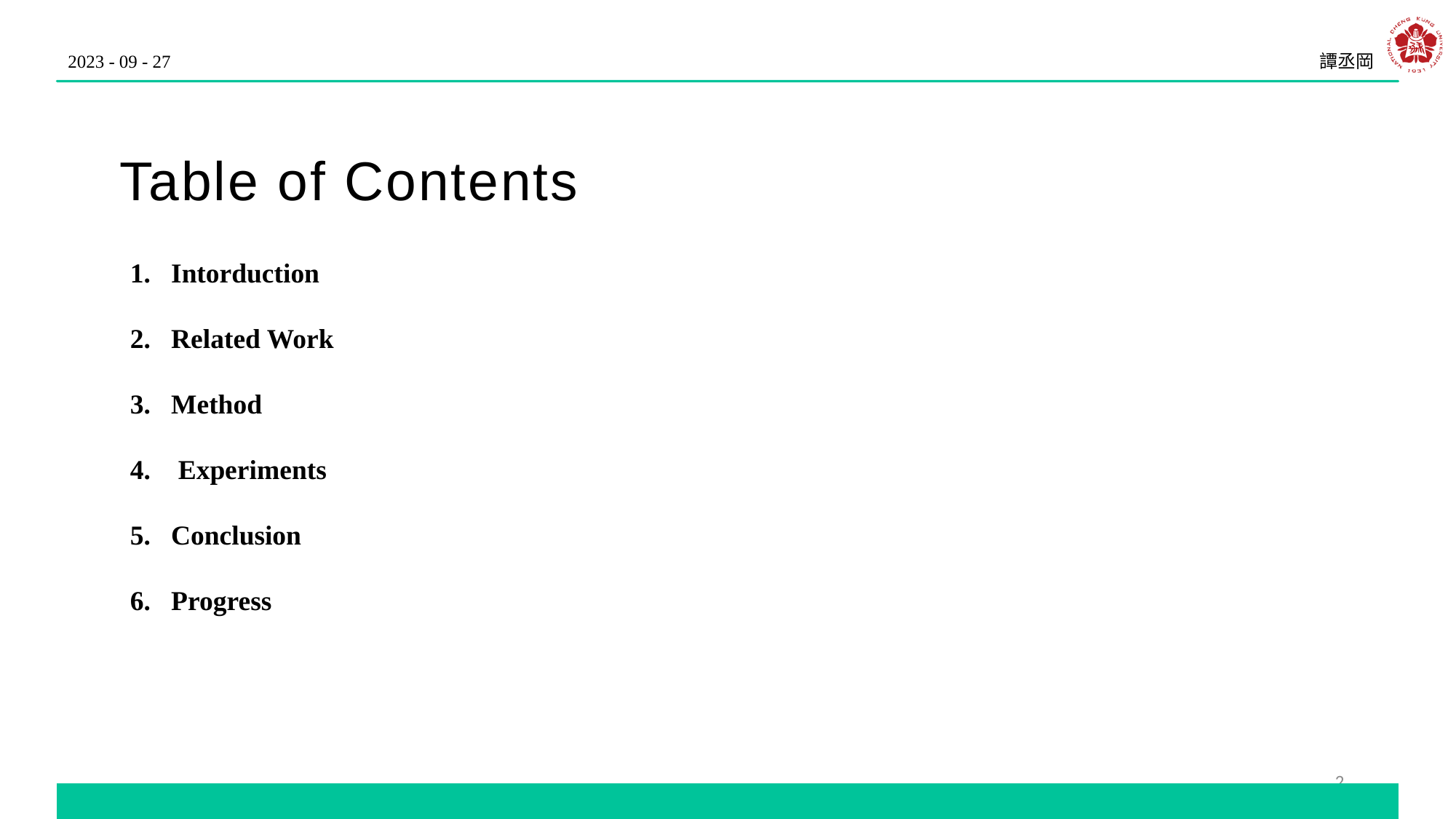

2023 - 09 - 27
譚丞岡

Table of Contents
Intorduction

Related Work

Method

 Experiments

Conclusion

Progress
2